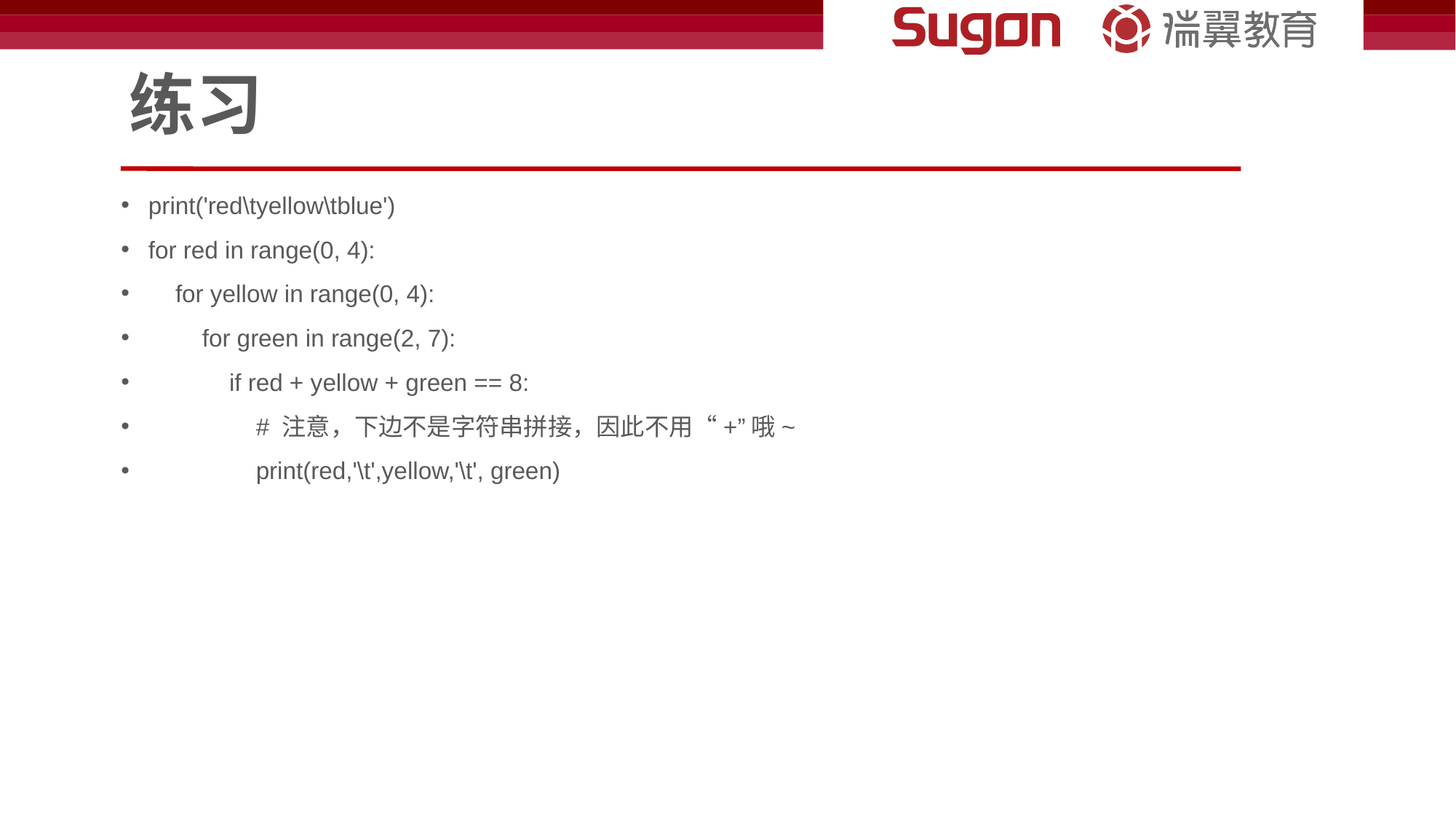

# 练习
print('red\tyellow\tblue')
for red in range(0, 4):
    for yellow in range(0, 4):
        for green in range(2, 7):
            if red + yellow + green == 8:
                # 注意，下边不是字符串拼接，因此不用“+”哦~
                print(red,'\t',yellow,'\t', green)